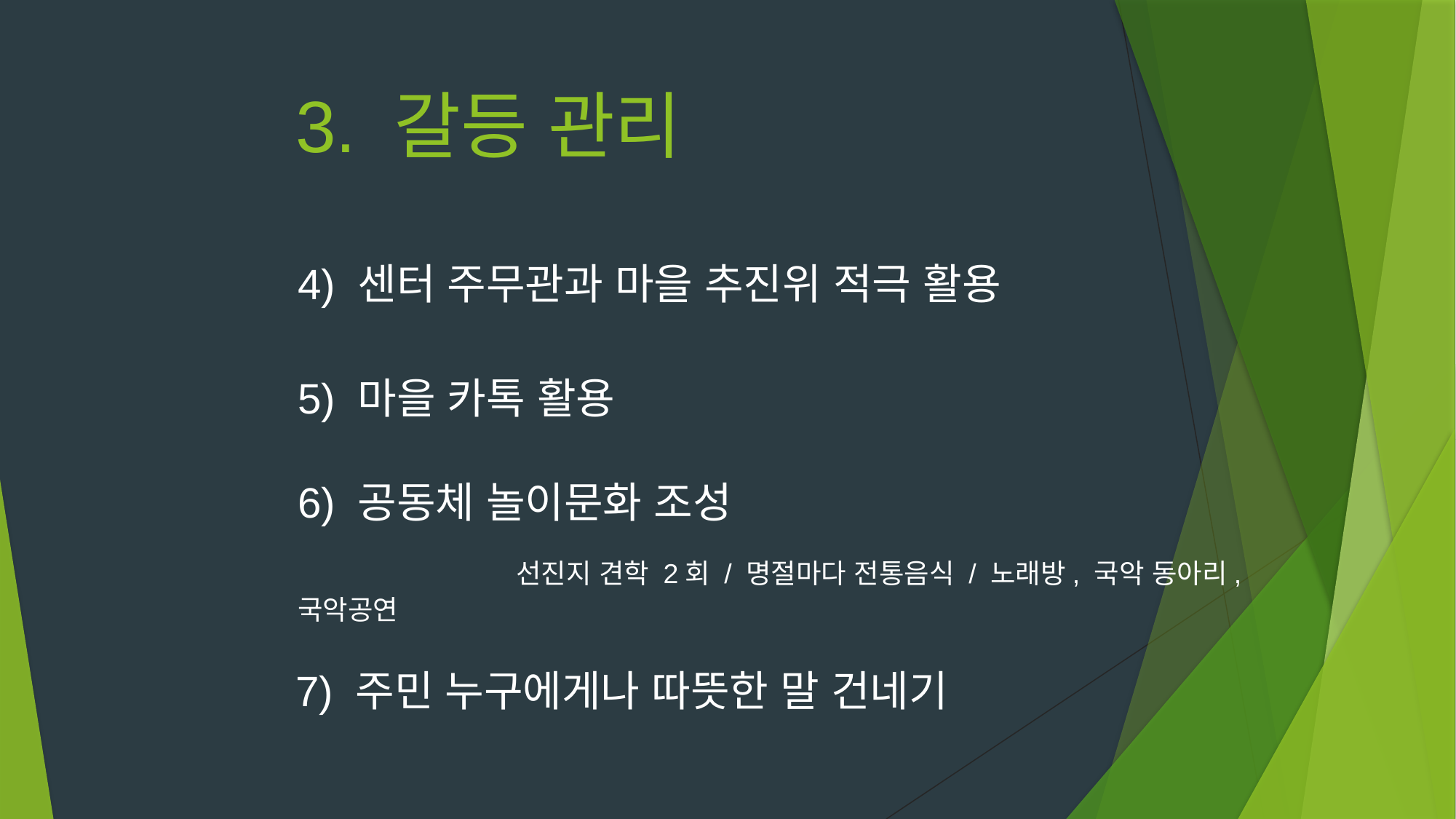

# 3. 갈등 관리
4) 센터 주무관과 마을 추진위 적극 활용
5) 마을 카톡 활용
6) 공동체 놀이문화 조성
 		선진지 견학 2회 / 명절마다 전통음식 / 노래방, 국악 동아리, 국악공연
7) 주민 누구에게나 따뜻한 말 건네기